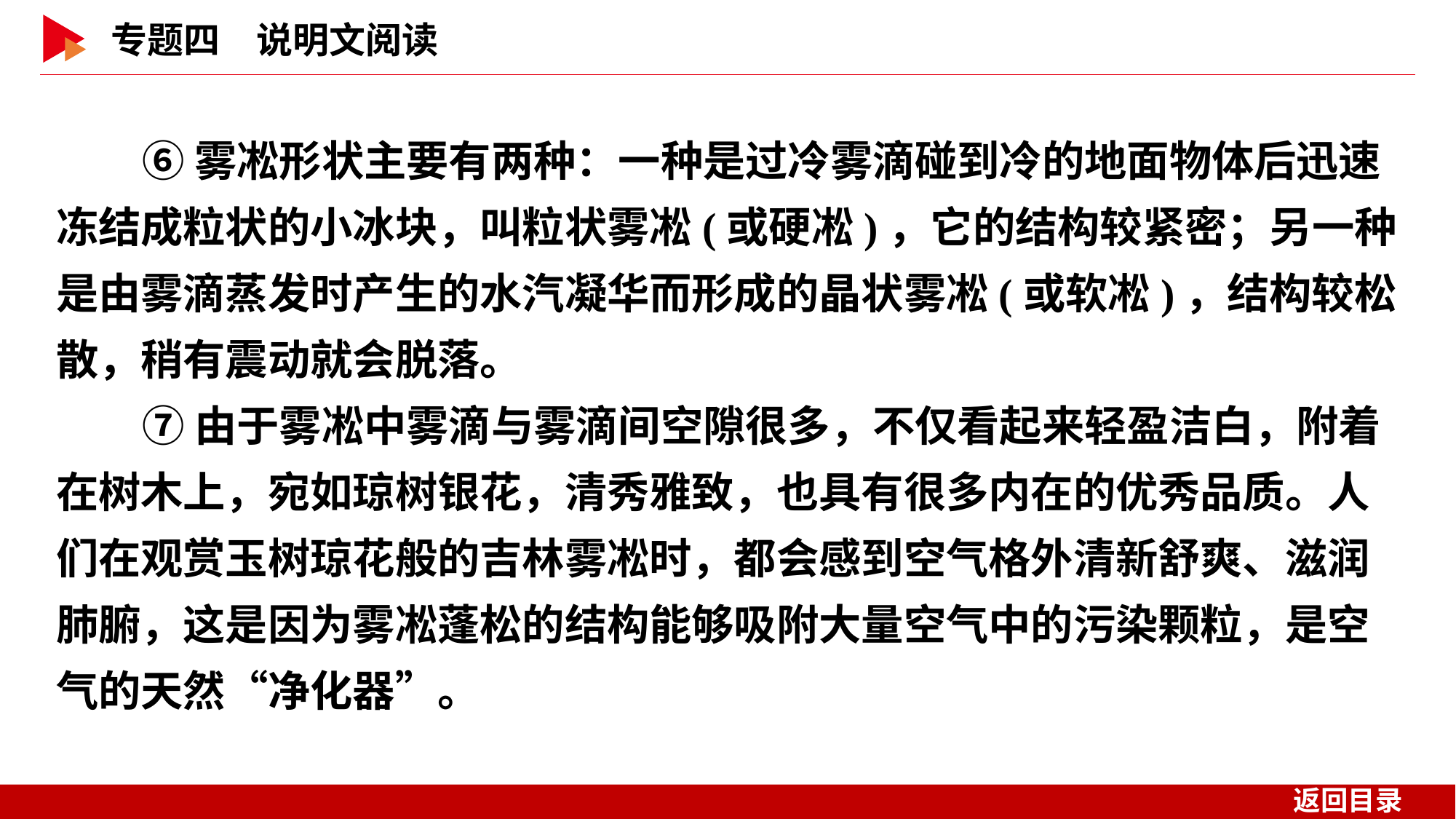

⑥雾凇形状主要有两种：一种是过冷雾滴碰到冷的地面物体后迅速冻结成粒状的小冰块，叫粒状雾凇(或硬凇)，它的结构较紧密；另一种是由雾滴蒸发时产生的水汽凝华而形成的晶状雾凇(或软凇)，结构较松散，稍有震动就会脱落。
⑦由于雾凇中雾滴与雾滴间空隙很多，不仅看起来轻盈洁白，附着在树木上，宛如琼树银花，清秀雅致，也具有很多内在的优秀品质。人们在观赏玉树琼花般的吉林雾凇时，都会感到空气格外清新舒爽、滋润肺腑，这是因为雾凇蓬松的结构能够吸附大量空气中的污染颗粒，是空气的天然“净化器”。